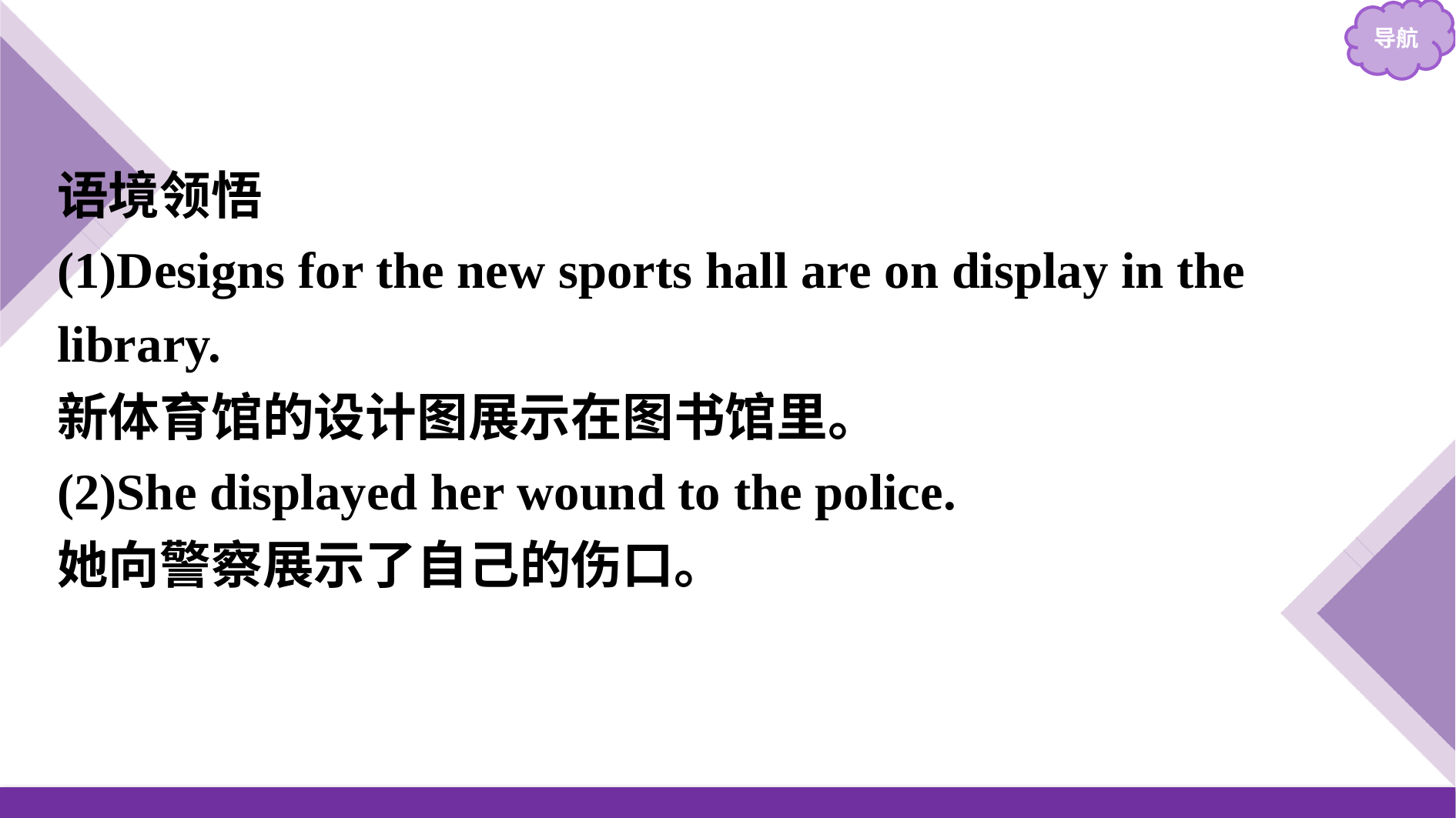

语境领悟
(1)Designs for the new sports hall are on display in the library.
新体育馆的设计图展示在图书馆里。
(2)She displayed her wound to the police.
她向警察展示了自己的伤口。